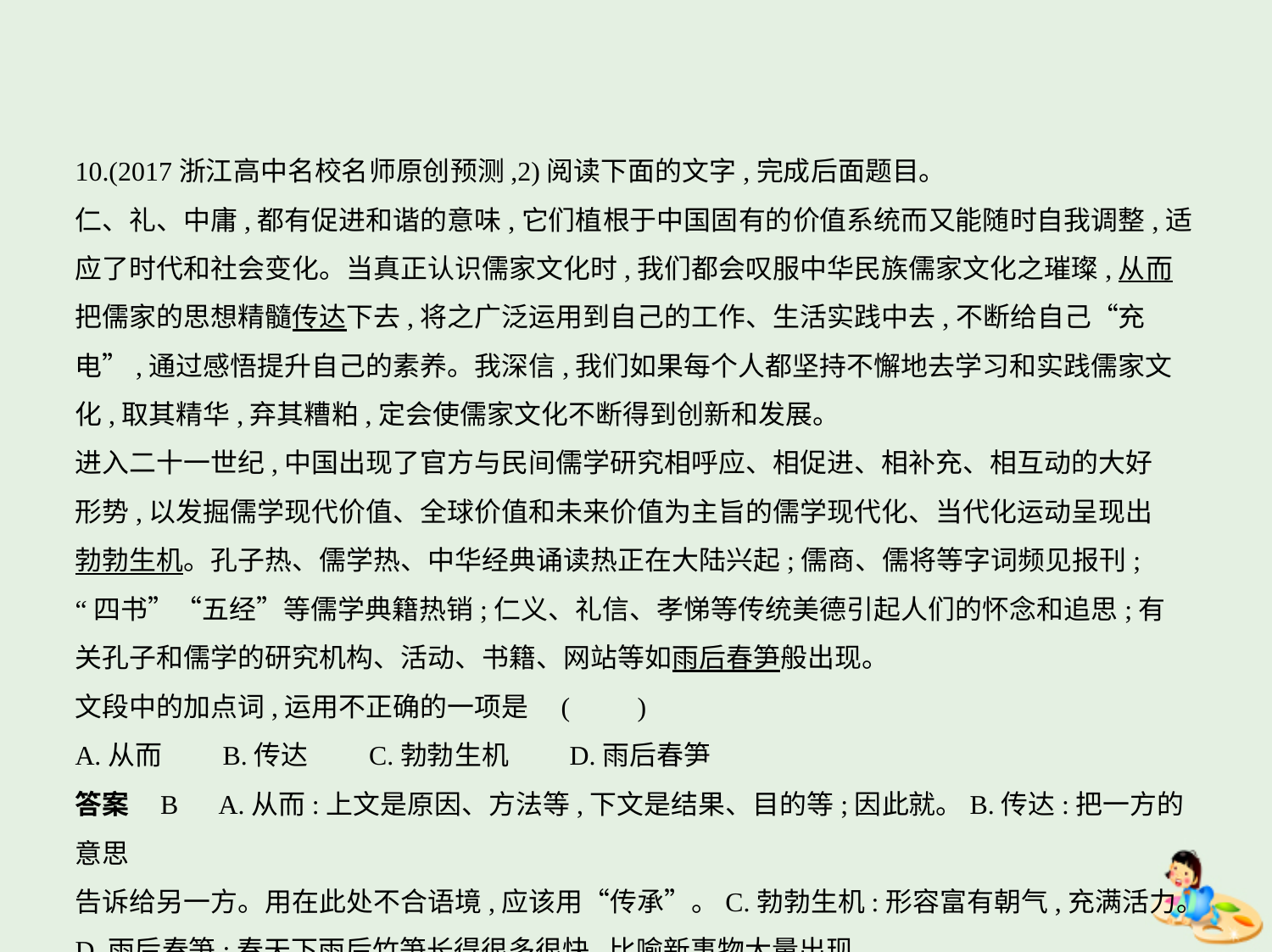

10.(2017浙江高中名校名师原创预测,2)阅读下面的文字,完成后面题目。
仁、礼、中庸,都有促进和谐的意味,它们植根于中国固有的价值系统而又能随时自我调整,适
应了时代和社会变化。当真正认识儒家文化时,我们都会叹服中华民族儒家文化之璀璨,从而
把儒家的思想精髓传达下去,将之广泛运用到自己的工作、生活实践中去,不断给自己“充
电”,通过感悟提升自己的素养。我深信,我们如果每个人都坚持不懈地去学习和实践儒家文
化,取其精华,弃其糟粕,定会使儒家文化不断得到创新和发展。
进入二十一世纪,中国出现了官方与民间儒学研究相呼应、相促进、相补充、相互动的大好
形势,以发掘儒学现代价值、全球价值和未来价值为主旨的儒学现代化、当代化运动呈现出
勃勃生机。孔子热、儒学热、中华经典诵读热正在大陆兴起;儒商、儒将等字词频见报刊;
“四书”“五经”等儒学典籍热销;仁义、礼信、孝悌等传统美德引起人们的怀念和追思;有
关孔子和儒学的研究机构、活动、书籍、网站等如雨后春笋般出现。
文段中的加点词,运用不正确的一项是 (　　)
A.从而　　B.传达　　C.勃勃生机　　D.雨后春笋
答案    B　A.从而:上文是原因、方法等,下文是结果、目的等;因此就。B.传达:把一方的意思
告诉给另一方。用在此处不合语境,应该用“传承”。C.勃勃生机:形容富有朝气,充满活力。
D.雨后春笋:春天下雨后竹笋长得很多很快,比喻新事物大量出现。